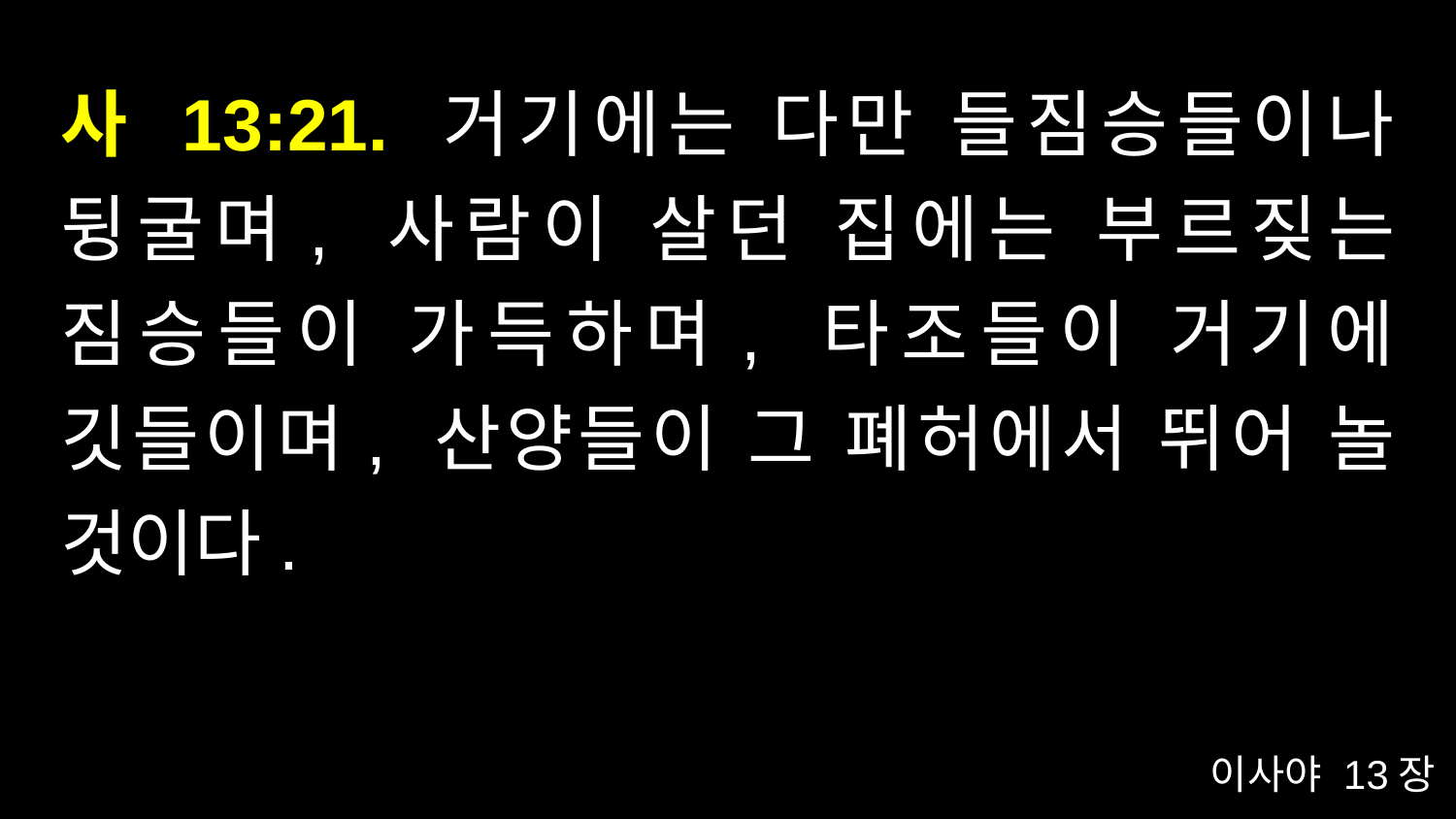

# 사 13:21. 거기에는 다만 들짐승들이나 뒹굴며, 사람이 살던 집에는 부르짖는 짐승들이 가득하며, 타조들이 거기에 깃들이며, 산양들이 그 폐허에서 뛰어 놀 것이다.
이사야 13장